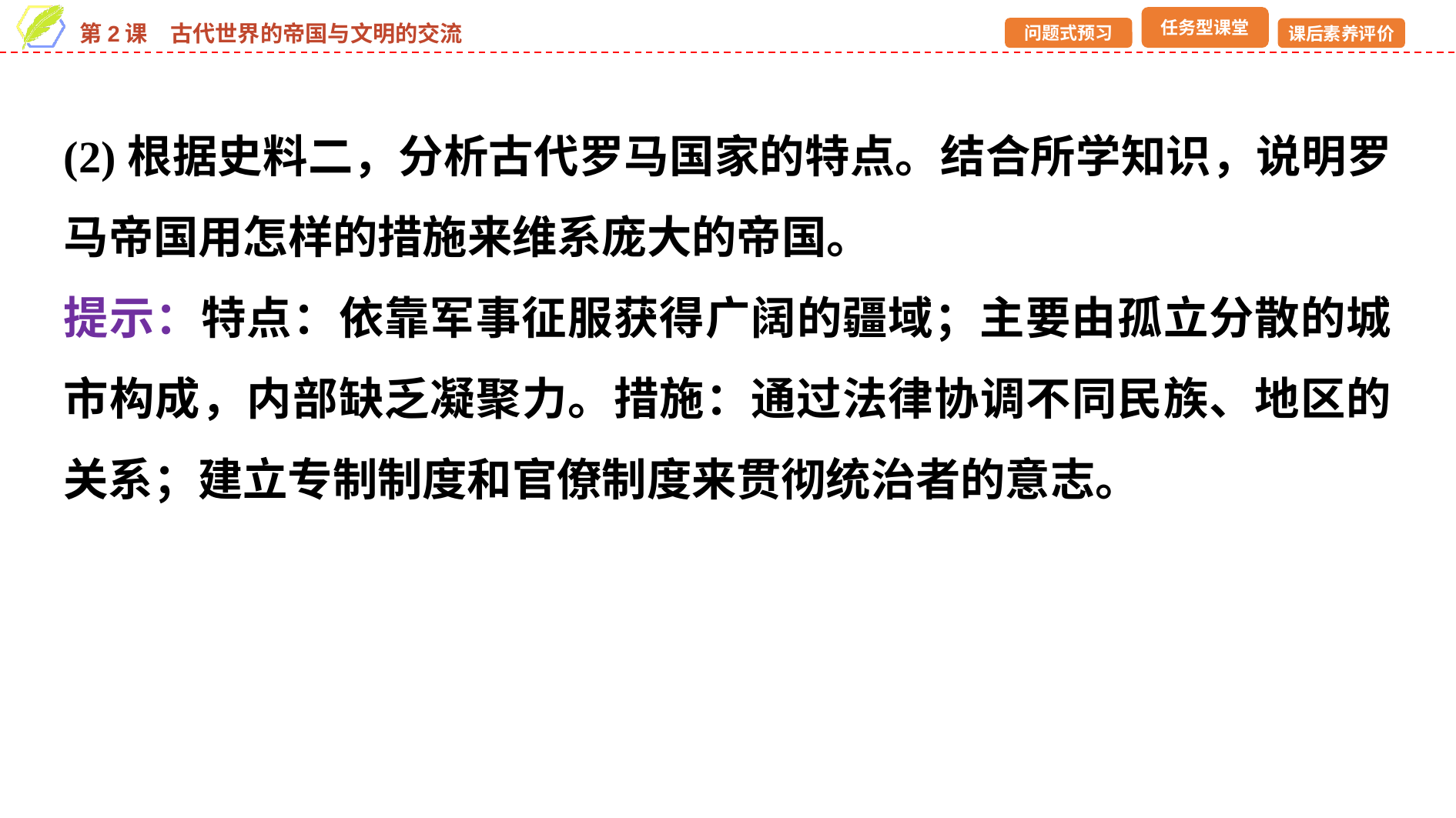

(2)根据史料二，分析古代罗马国家的特点。结合所学知识，说明罗马帝国用怎样的措施来维系庞大的帝国。
提示：特点：依靠军事征服获得广阔的疆域；主要由孤立分散的城市构成，内部缺乏凝聚力。措施：通过法律协调不同民族、地区的关系；建立专制制度和官僚制度来贯彻统治者的意志。